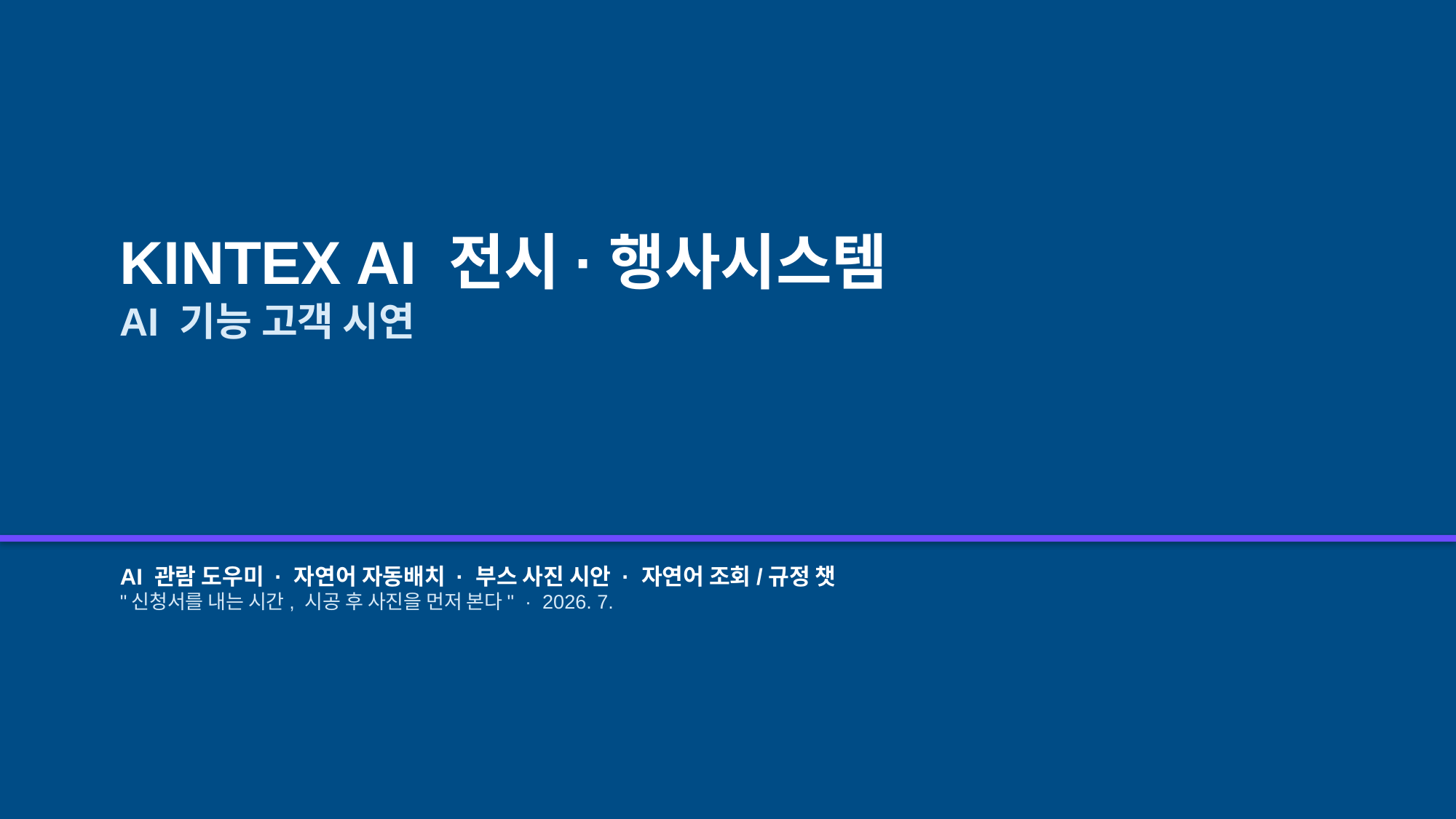

KINTEX AI 전시·행사시스템
AI 기능 고객 시연

AI 관람 도우미 · 자연어 자동배치 · 부스 사진 시안 · 자연어 조회/규정 챗
"신청서를 내는 시간, 시공 후 사진을 먼저 본다"  ·  2026. 7.